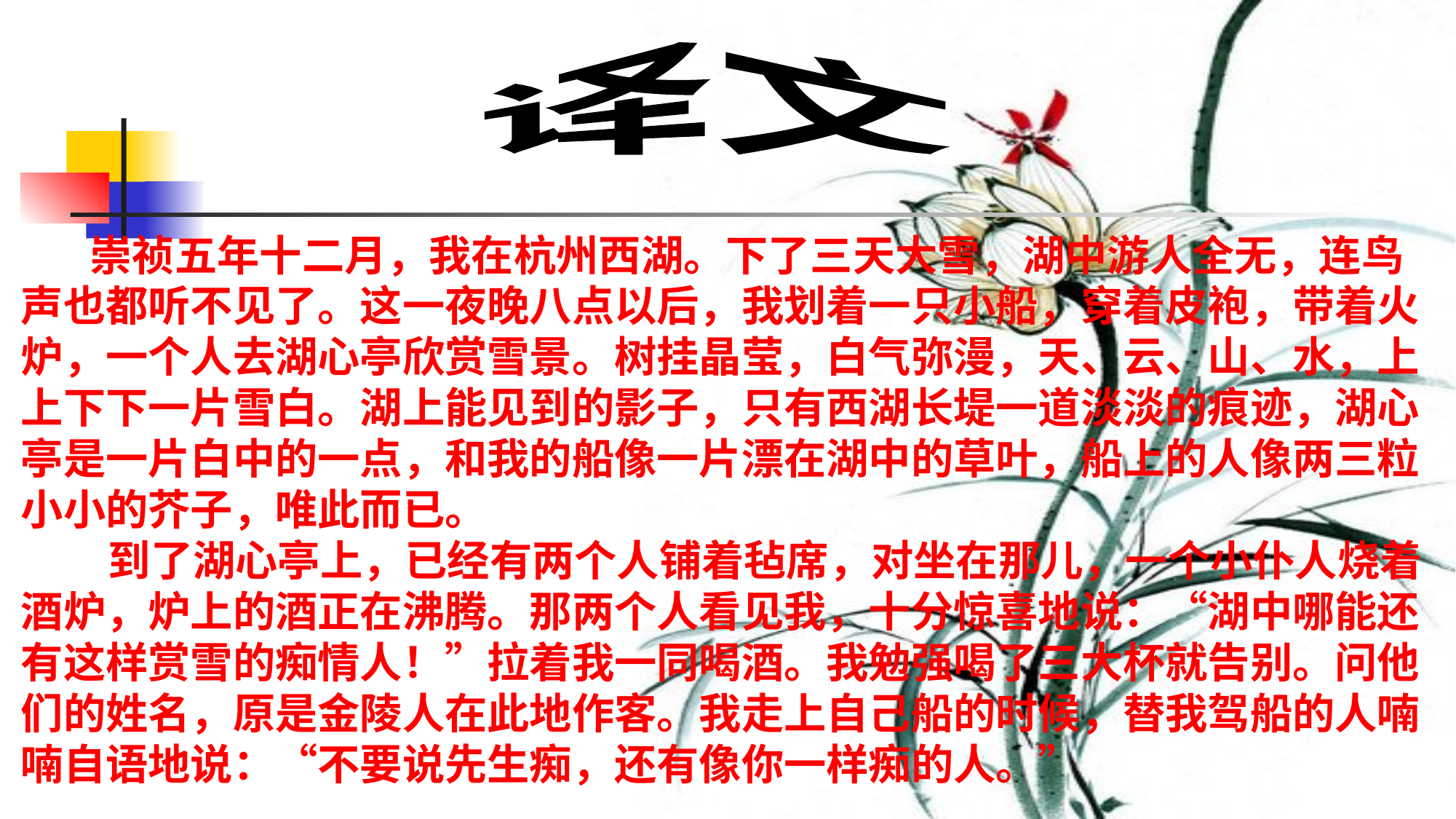

译文
       崇祯五年十二月，我在杭州西湖。下了三天大雪，湖中游人全无，连鸟声也都听不见了。这一夜晚八点以后，我划着一只小船，穿着皮袍，带着火炉，一个人去湖心亭欣赏雪景。树挂晶莹，白气弥漫，天、云、山、水，上上下下一片雪白。湖上能见到的影子，只有西湖长堤一道淡淡的痕迹，湖心亭是一片白中的一点，和我的船像一片漂在湖中的草叶，船上的人像两三粒小小的芥子，唯此而已。
        到了湖心亭上，已经有两个人铺着毡席，对坐在那儿，一个小仆人烧着酒炉，炉上的酒正在沸腾。那两个人看见我，十分惊喜地说：“湖中哪能还有这样赏雪的痴情人！”拉着我一同喝酒。我勉强喝了三大杯就告别。问他们的姓名，原是金陵人在此地作客。我走上自己船的时候，替我驾船的人喃喃自语地说：“不要说先生痴，还有像你一样痴的人。”